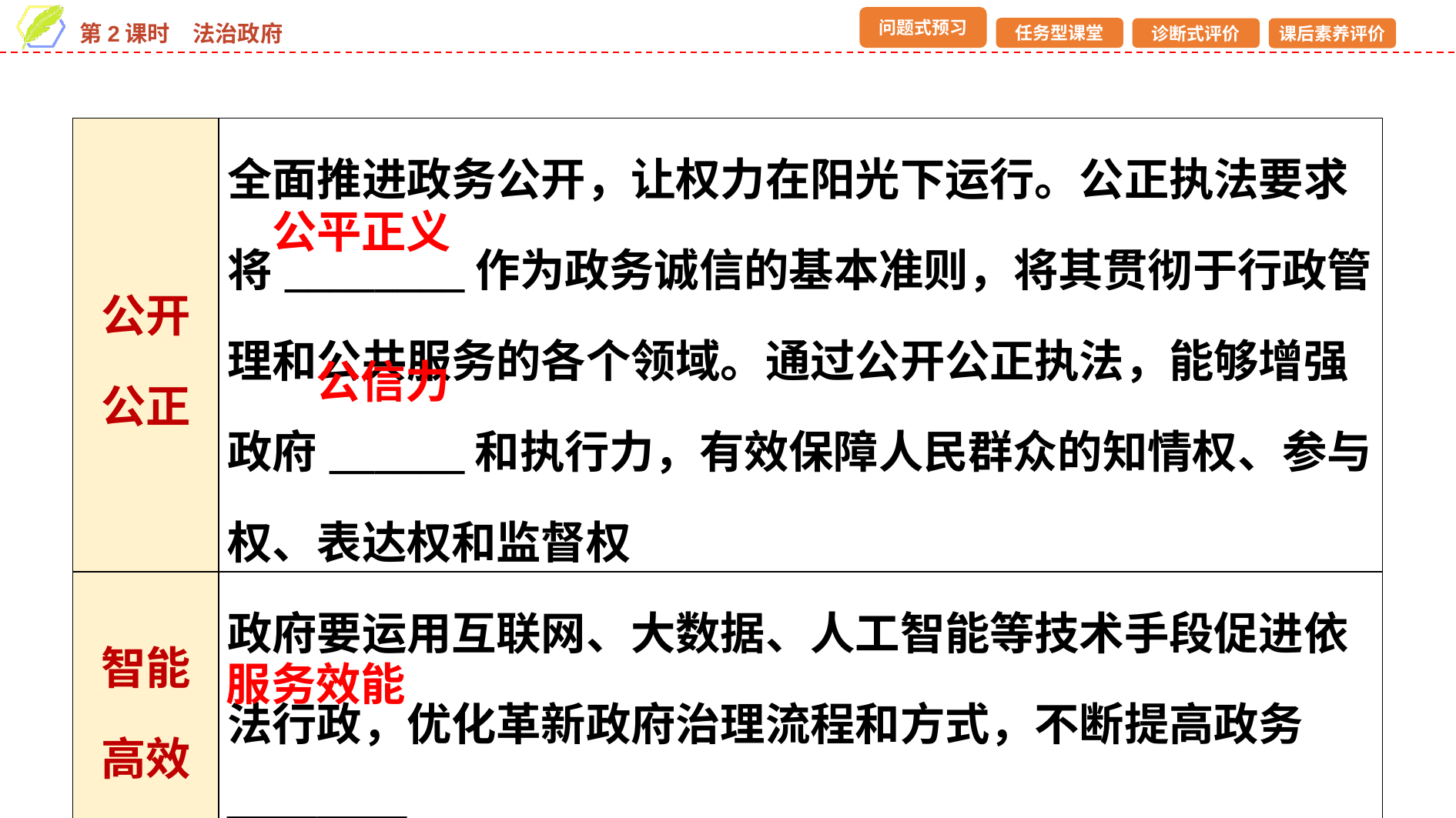

| 公开公正 | 全面推进政务公开，让权力在阳光下运行。公正执法要求将\_\_\_\_\_\_\_\_作为政务诚信的基本准则，将其贯彻于行政管理和公共服务的各个领域。通过公开公正执法，能够增强政府\_\_\_\_\_\_和执行力，有效保障人民群众的知情权、参与权、表达权和监督权 |
| --- | --- |
| 智能高效 | 政府要运用互联网、大数据、人工智能等技术手段促进依法行政，优化革新政府治理流程和方式，不断提高政务\_\_\_\_\_\_\_\_ |
公平正义
公信力
服务效能